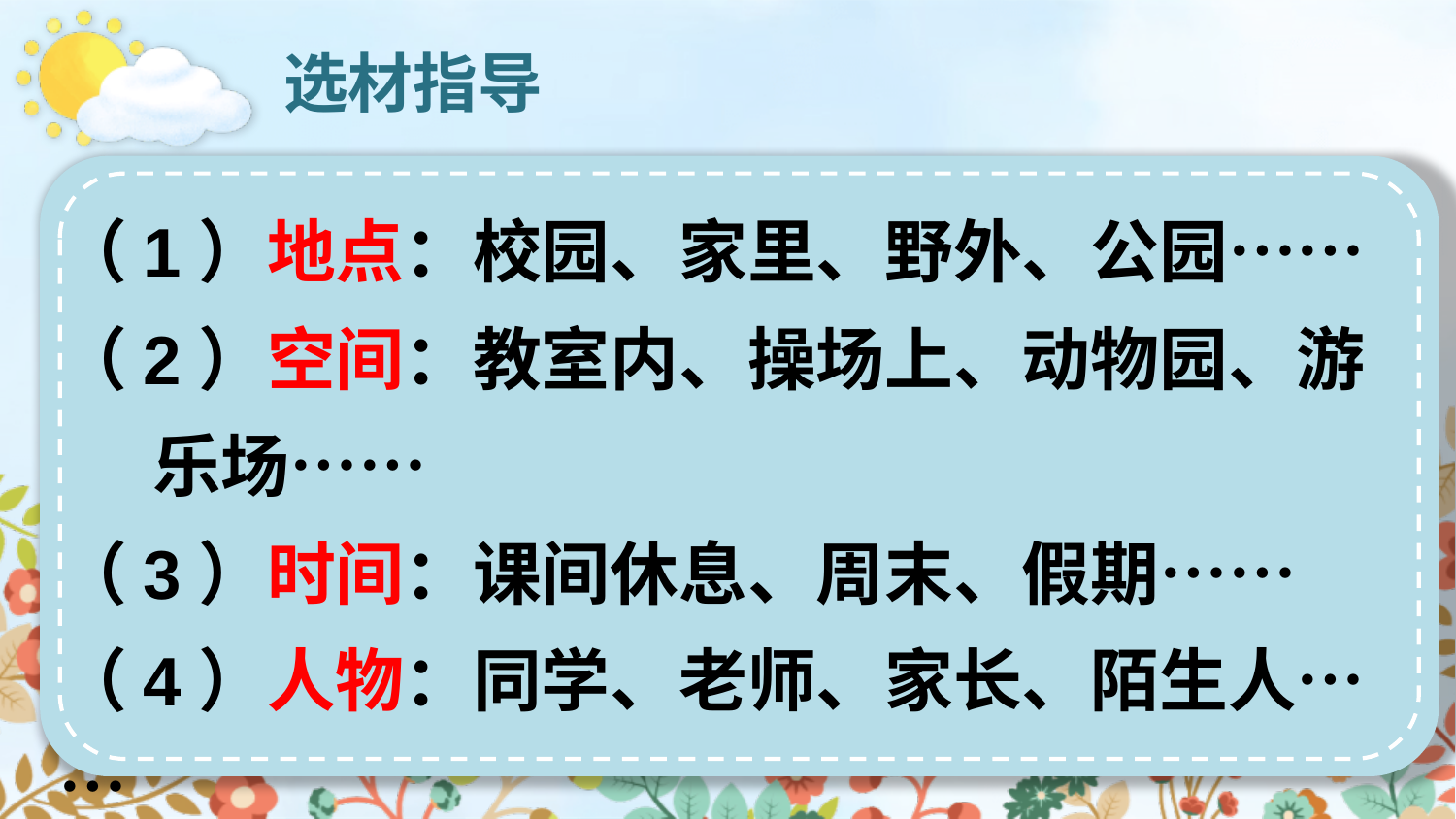

选材指导
（1）地点：校园、家里、野外、公园……
（2）空间：教室内、操场上、动物园、游
     乐场……
（3）时间：课间休息、周末、假期……
（4）人物：同学、老师、家长、陌生人……